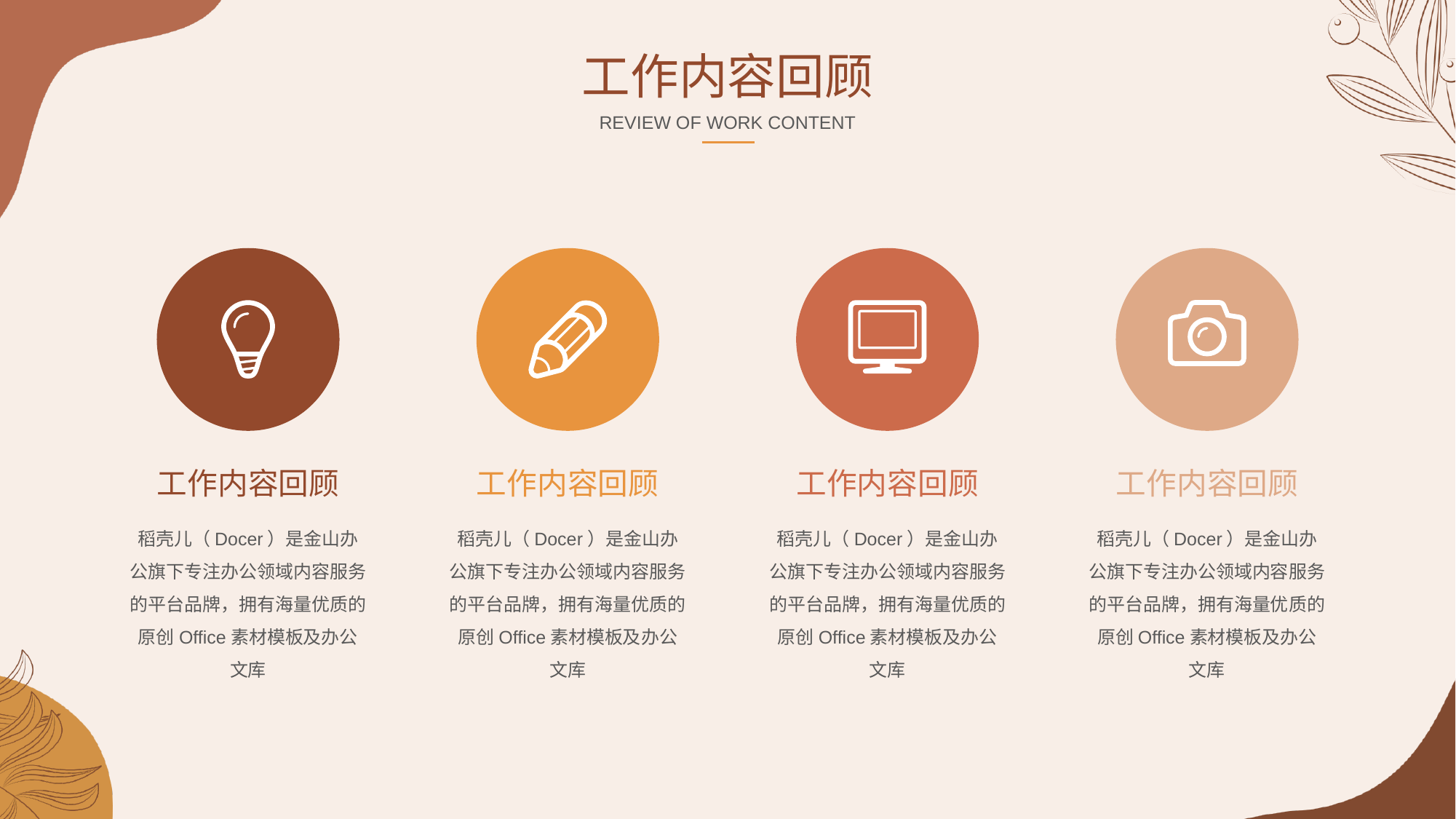

工作内容回顾
REVIEW OF WORK CONTENT

工作内容回顾
稻壳儿（Docer）是金山办公旗下专注办公领域内容服务的平台品牌，拥有海量优质的原创Office素材模板及办公文库

工作内容回顾
稻壳儿（Docer）是金山办公旗下专注办公领域内容服务的平台品牌，拥有海量优质的原创Office素材模板及办公文库

工作内容回顾
稻壳儿（Docer）是金山办公旗下专注办公领域内容服务的平台品牌，拥有海量优质的原创Office素材模板及办公文库

工作内容回顾
稻壳儿（Docer）是金山办公旗下专注办公领域内容服务的平台品牌，拥有海量优质的原创Office素材模板及办公文库